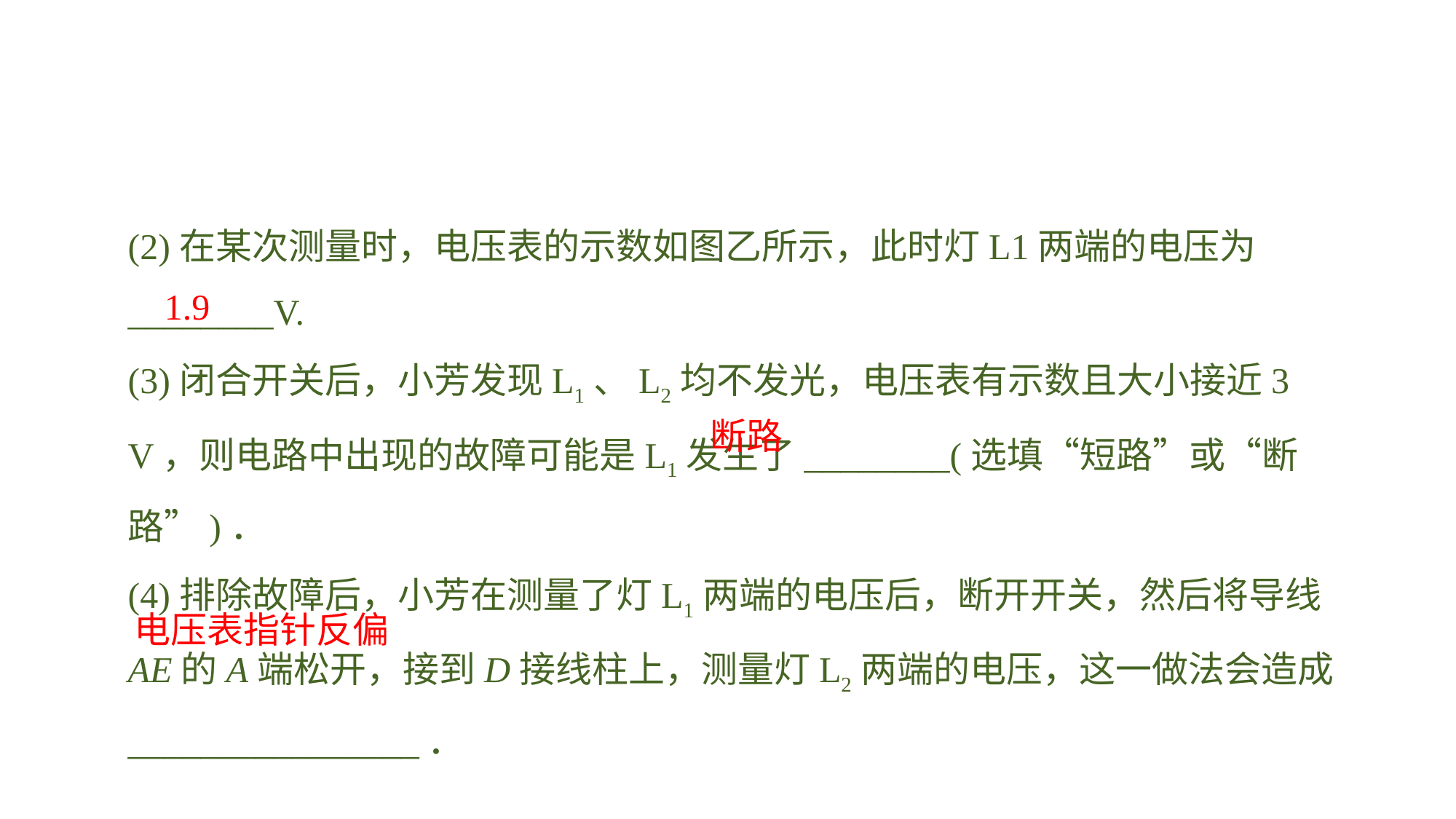

(2)在某次测量时，电压表的示数如图乙所示，此时灯L1两端的电压为________V.
(3)闭合开关后，小芳发现L1、L2均不发光，电压表有示数且大小接近3 V，则电路中出现的故障可能是L1发生了________(选填“短路”或“断路”)．(4)排除故障后，小芳在测量了灯L1两端的电压后，断开开关，然后将导线AE的A端松开，接到D接线柱上，测量灯L2两端的电压，这一做法会造成________________．
1.9
断路
电压表指针反偏